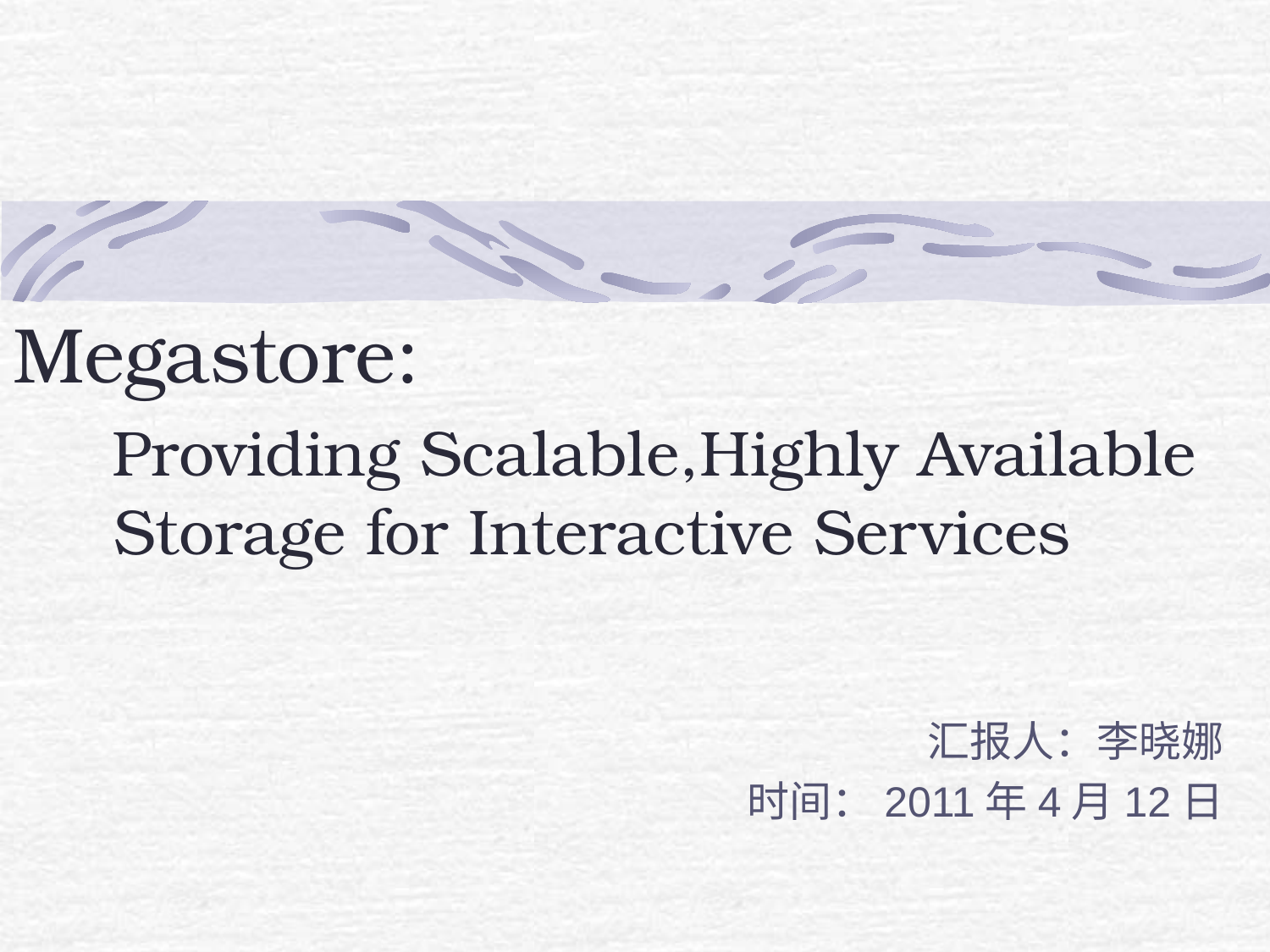

# Megastore: Providing Scalable,Highly Available Storage for Interactive Services
汇报人：李晓娜
时间：2011年4月12日